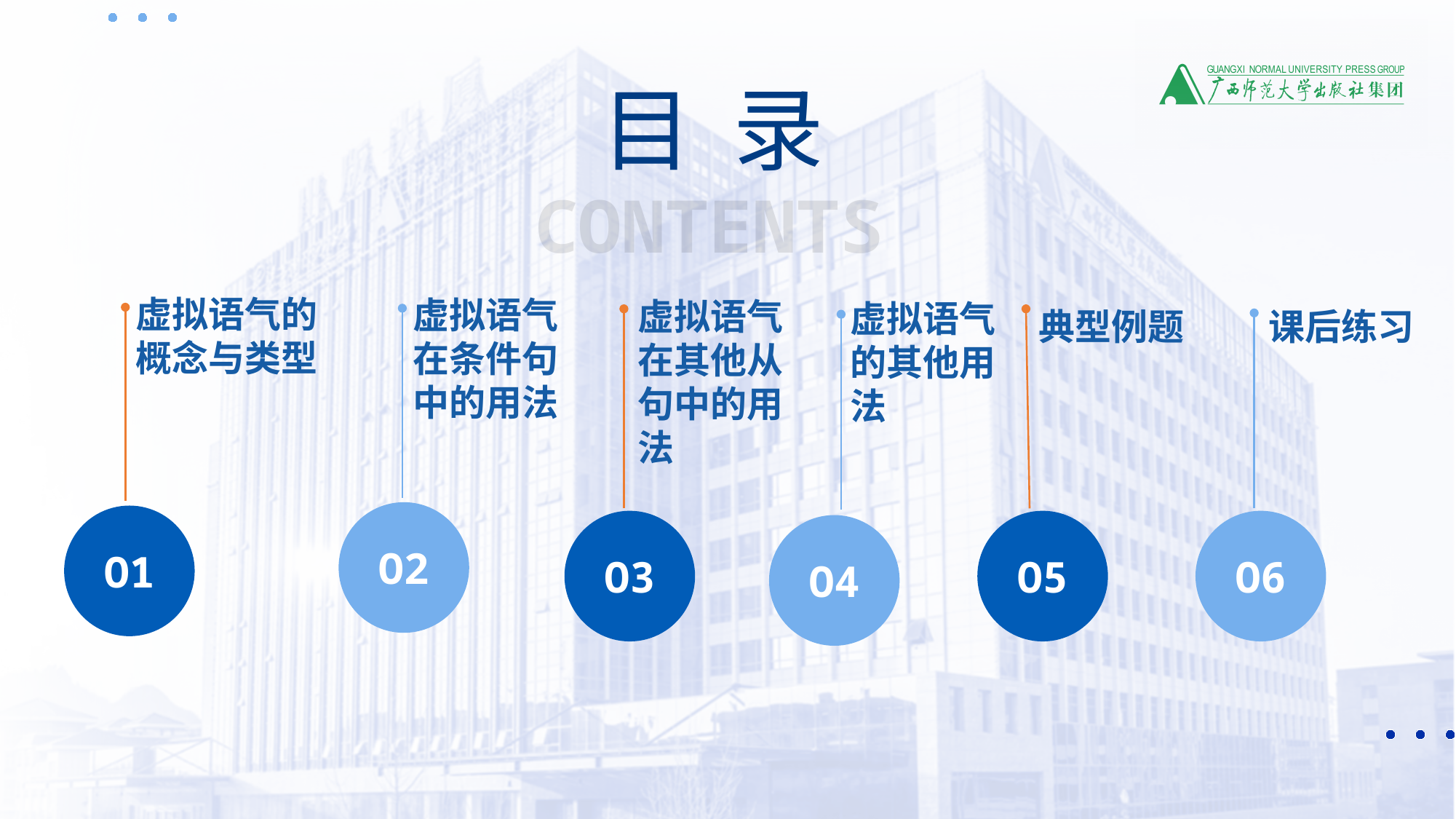

目  录
CONTENTS
虚拟语气的
概念与类型
虚拟语气
在条件句
中的用法
虚拟语气
在其他从句中的用法
虚拟语气
的其他用法
典型例题
课后练习
O2
O1
O3
O5
O6
O4